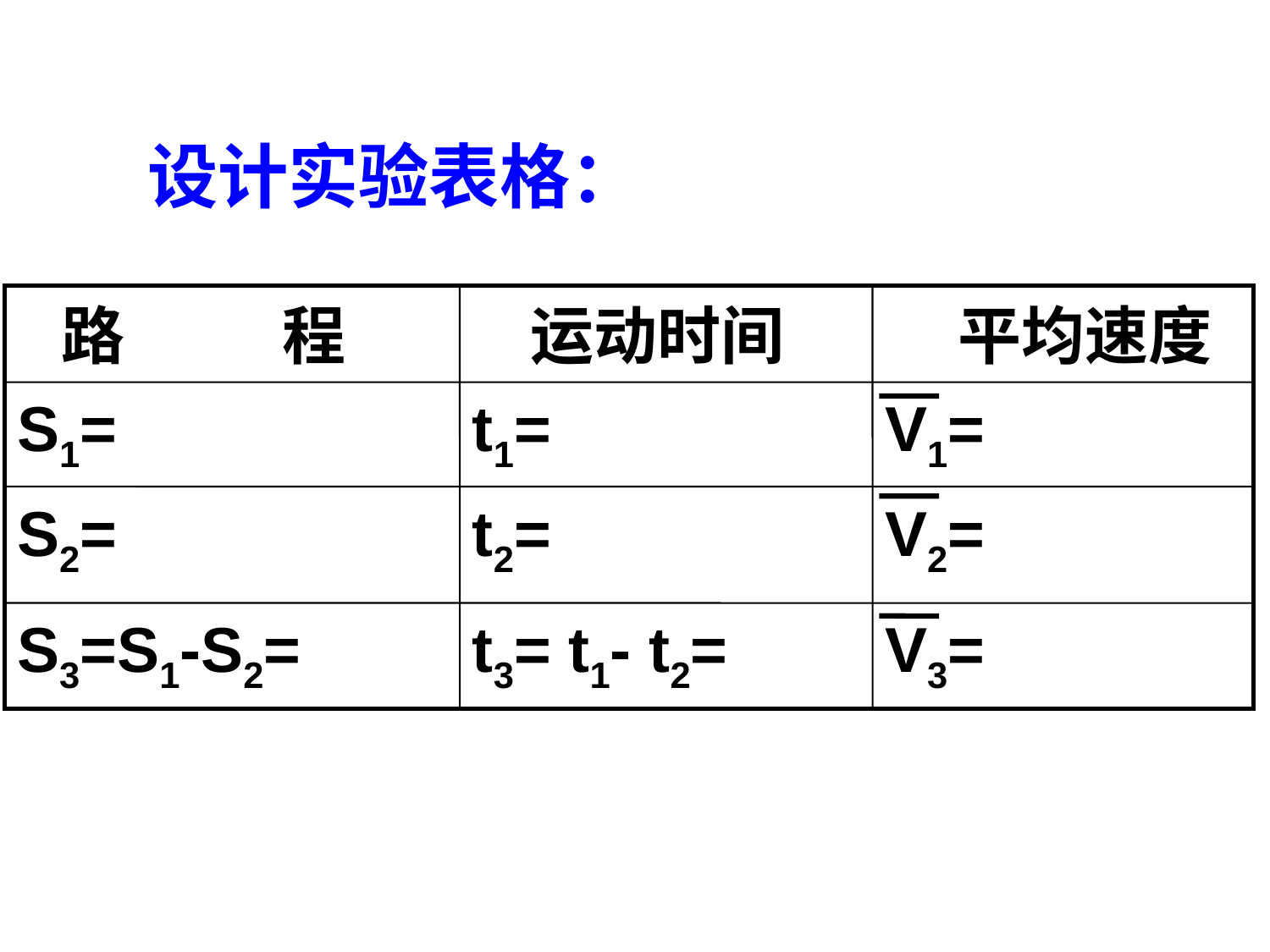

设计实验表格：
  路           程

   运动时间

    平均速度

S1=

t1=
V1=
S2=

t2=
V2=
S3=S1-S2=

t3= t1- t2=
V3=